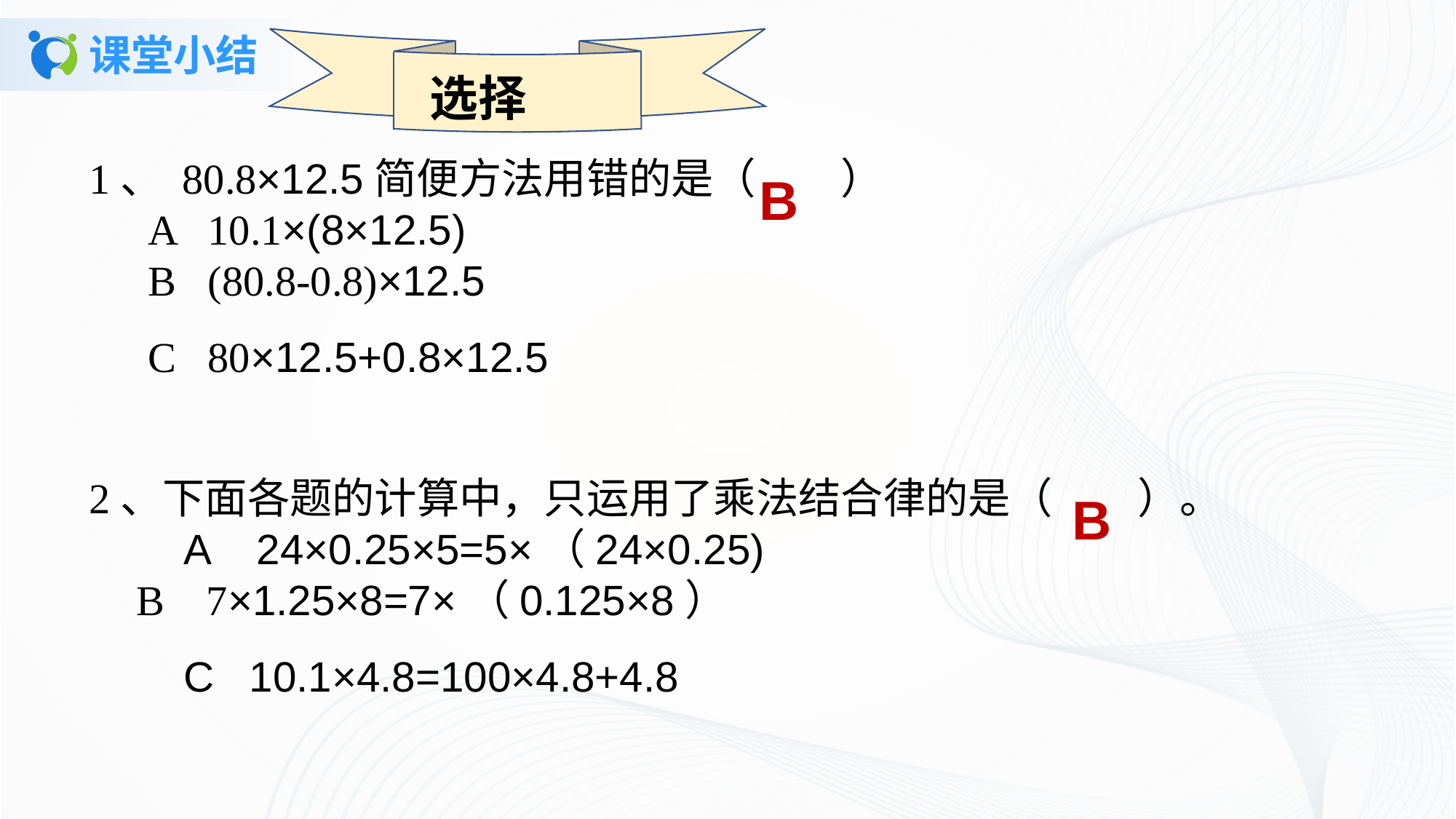

# 课堂小结
选择
1、 80.8×12.5简便方法用错的是（         ）     A   10.1×(8×12.5)     B   (80.8-0.8)×12.5     C   80×12.5+0.8×12.5
B
2、下面各题的计算中，只运用了乘法结合律的是（         ）。        A    24×0.25×5=5×（24×0.25)    B    7×1.25×8=7×（0.125×8）        C   10.1×4.8=100×4.8+4.8
B